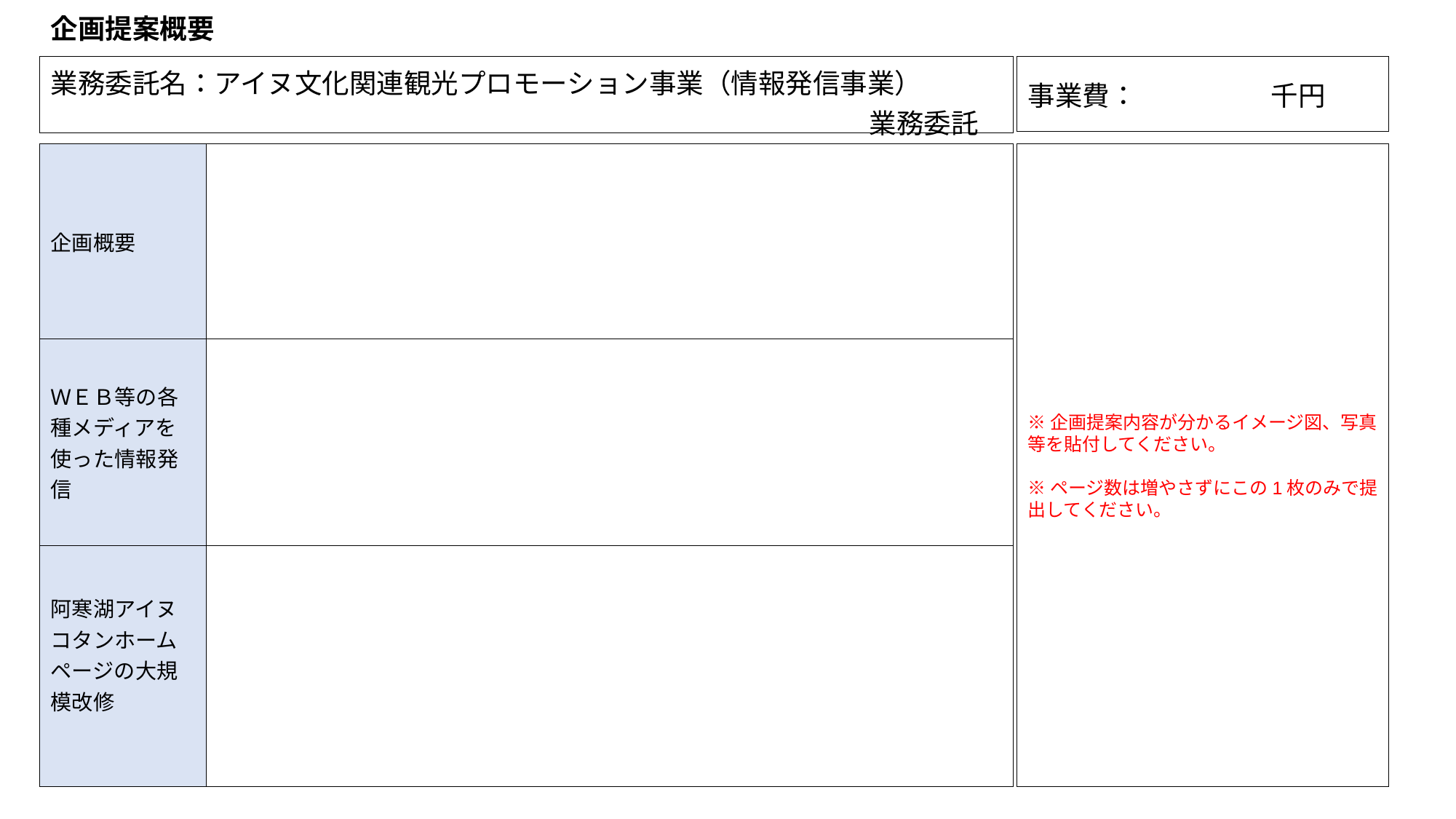

企画提案概要
| 事業費：　　　　 千円 |
| --- |
| 業務委託名：アイヌ文化関連観光プロモーション事業（情報発信事業） 　　　　　　　　　　　　　　　　　　　　　　　　　　　　　　業務委託 |
| --- |
※企画提案内容が分かるイメージ図、写真等を貼付してください。

※ページ数は増やさずにこの1枚のみで提出してください。
| 企画概要 |  |
| --- | --- |
| ＷＥＢ等の各種メディアを使った情報発信 |  |
| 阿寒湖アイヌコタンホームページの大規模改修 |  |